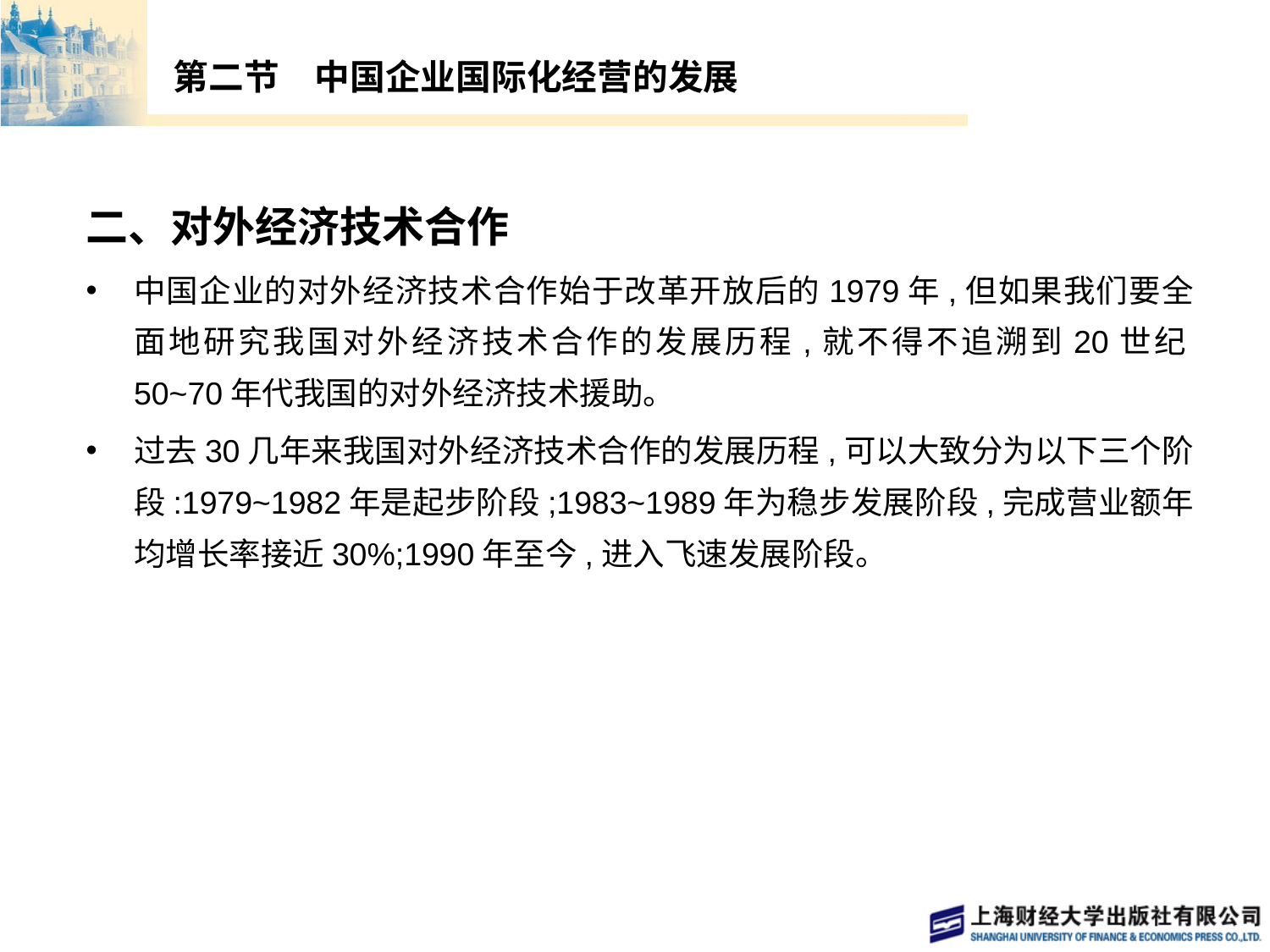

# 第二节　中国企业国际化经营的发展
二、对外经济技术合作
中国企业的对外经济技术合作始于改革开放后的1979年,但如果我们要全面地研究我国对外经济技术合作的发展历程,就不得不追溯到20世纪50~70年代我国的对外经济技术援助。
过去30几年来我国对外经济技术合作的发展历程,可以大致分为以下三个阶段:1979~1982年是起步阶段;1983~1989年为稳步发展阶段,完成营业额年均增长率接近30%;1990年至今,进入飞速发展阶段。